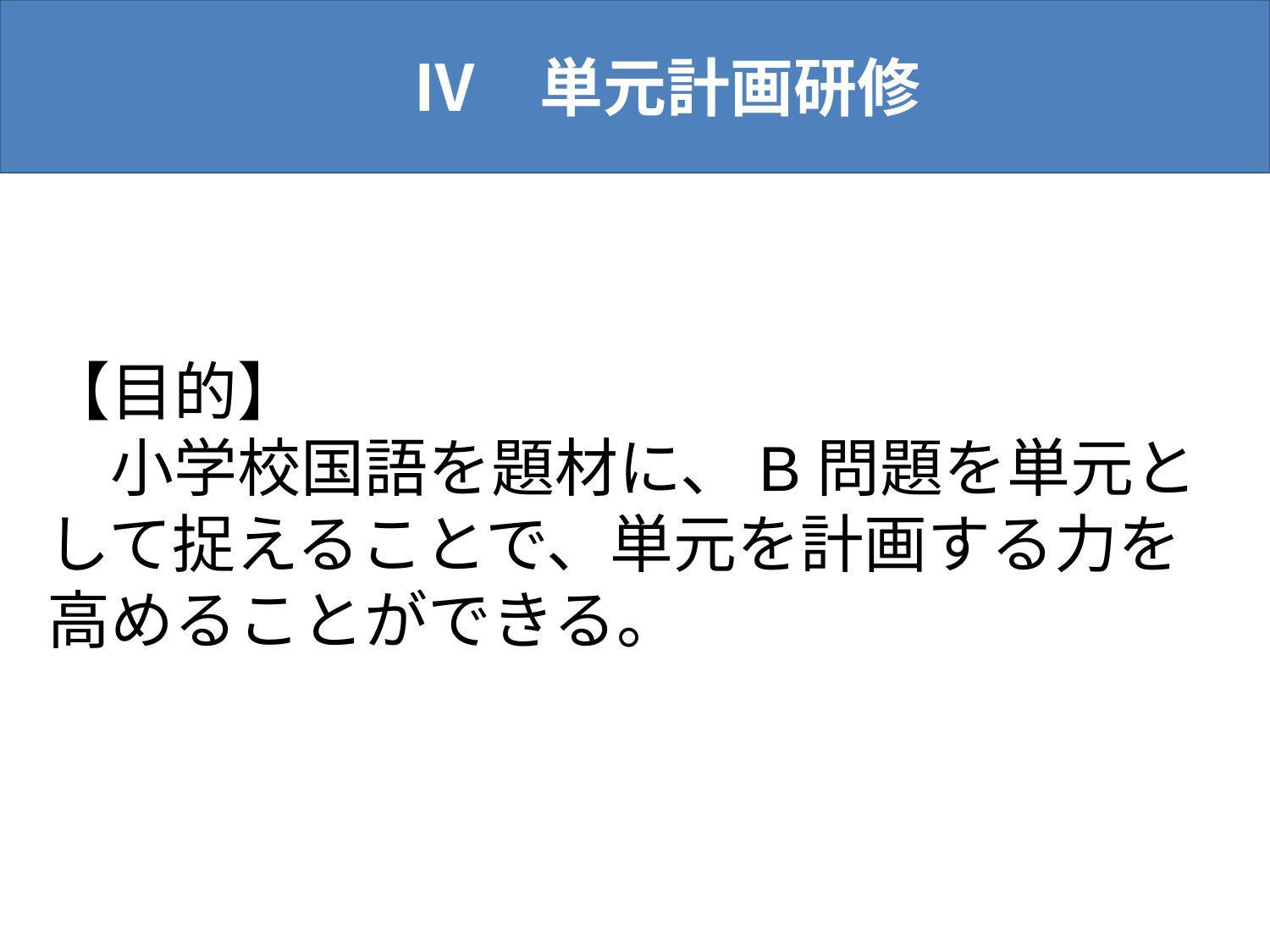

Ⅳ　単元計画研修
【目的】
　小学校国語を題材に、B問題を単元として捉えることで、単元を計画する力を高めることができる。